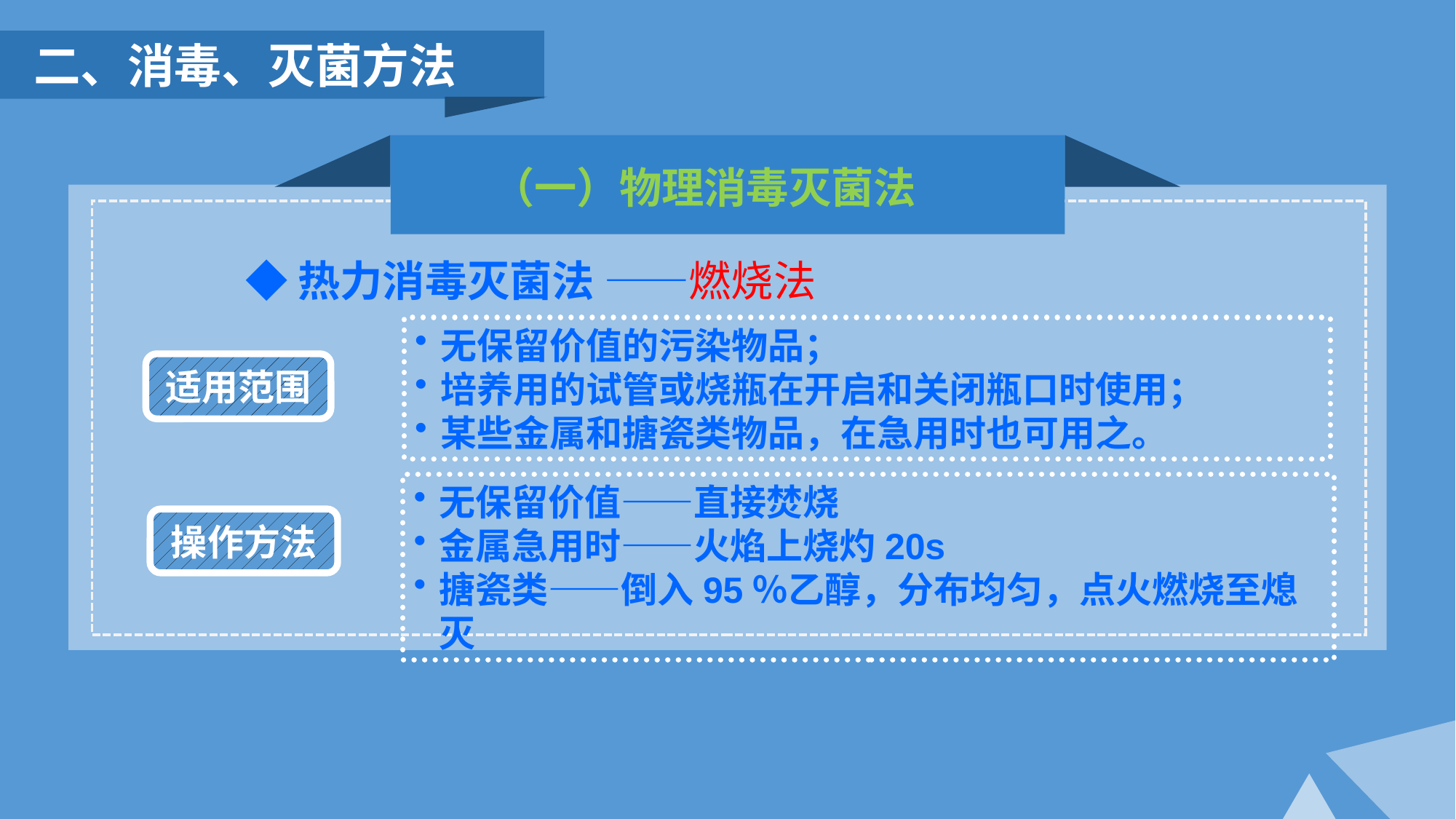

二、消毒、灭菌方法

（一）物理消毒灭菌法

◆热力消毒灭菌法 ——燃烧法

无保留价值的污染物品；
培养用的试管或烧瓶在开启和关闭瓶口时使用；
某些金属和搪瓷类物品，在急用时也可用之。
适用范围
无保留价值——直接焚烧
金属急用时——火焰上烧灼20s
搪瓷类——倒入95％乙醇，分布均匀，点火燃烧至熄灭
操作方法